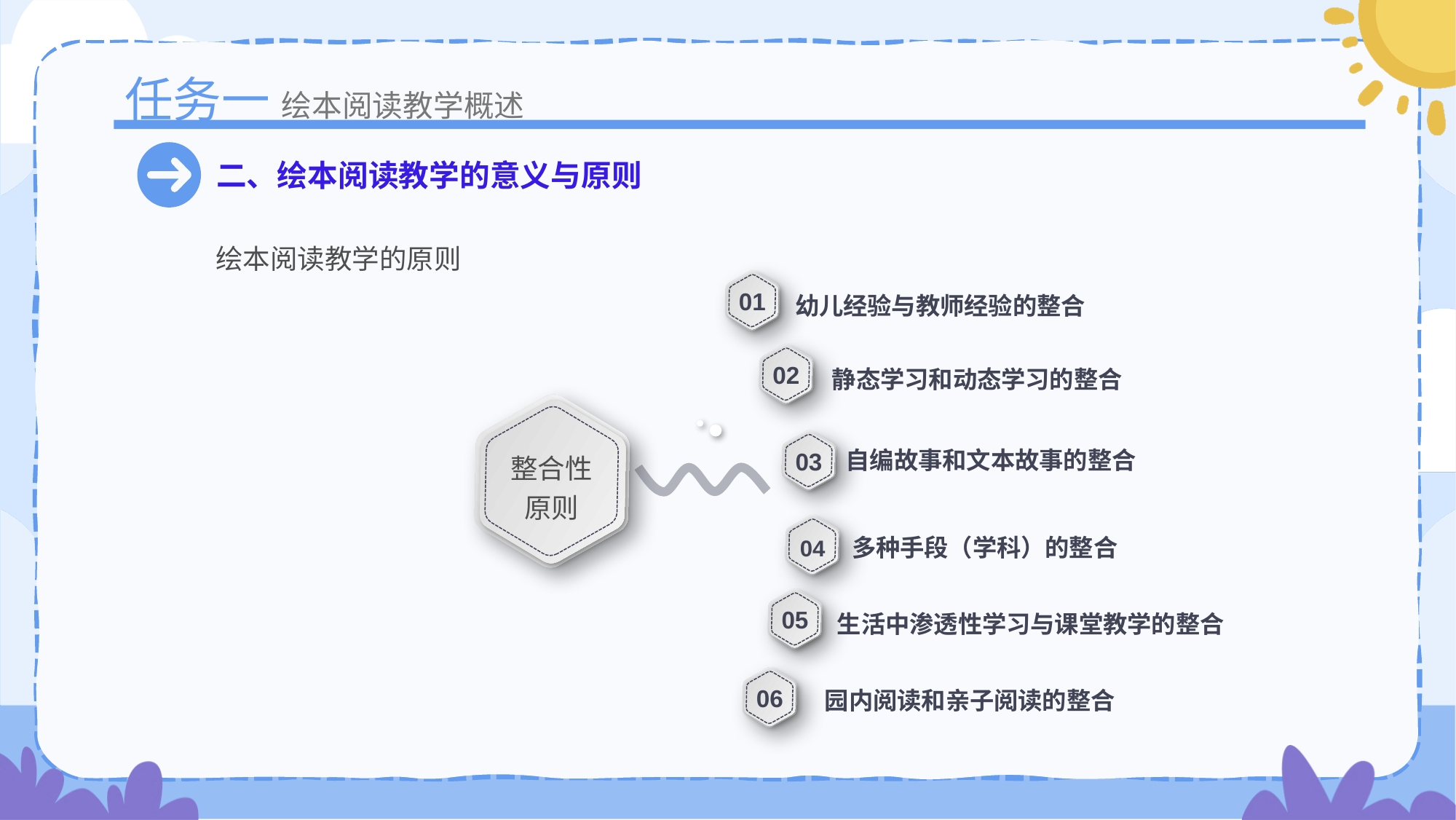

任务一
绘本阅读教学概述

二、绘本阅读教学的意义与原则
绘本阅读教学的原则

01
幼儿经验与教师经验的整合

02
静态学习和动态学习的整合

整合性
原则

03
自编故事和文本故事的整合

多种手段（学科）的整合
04

05
生活中渗透性学习与课堂教学的整合

06
园内阅读和亲子阅读的整合